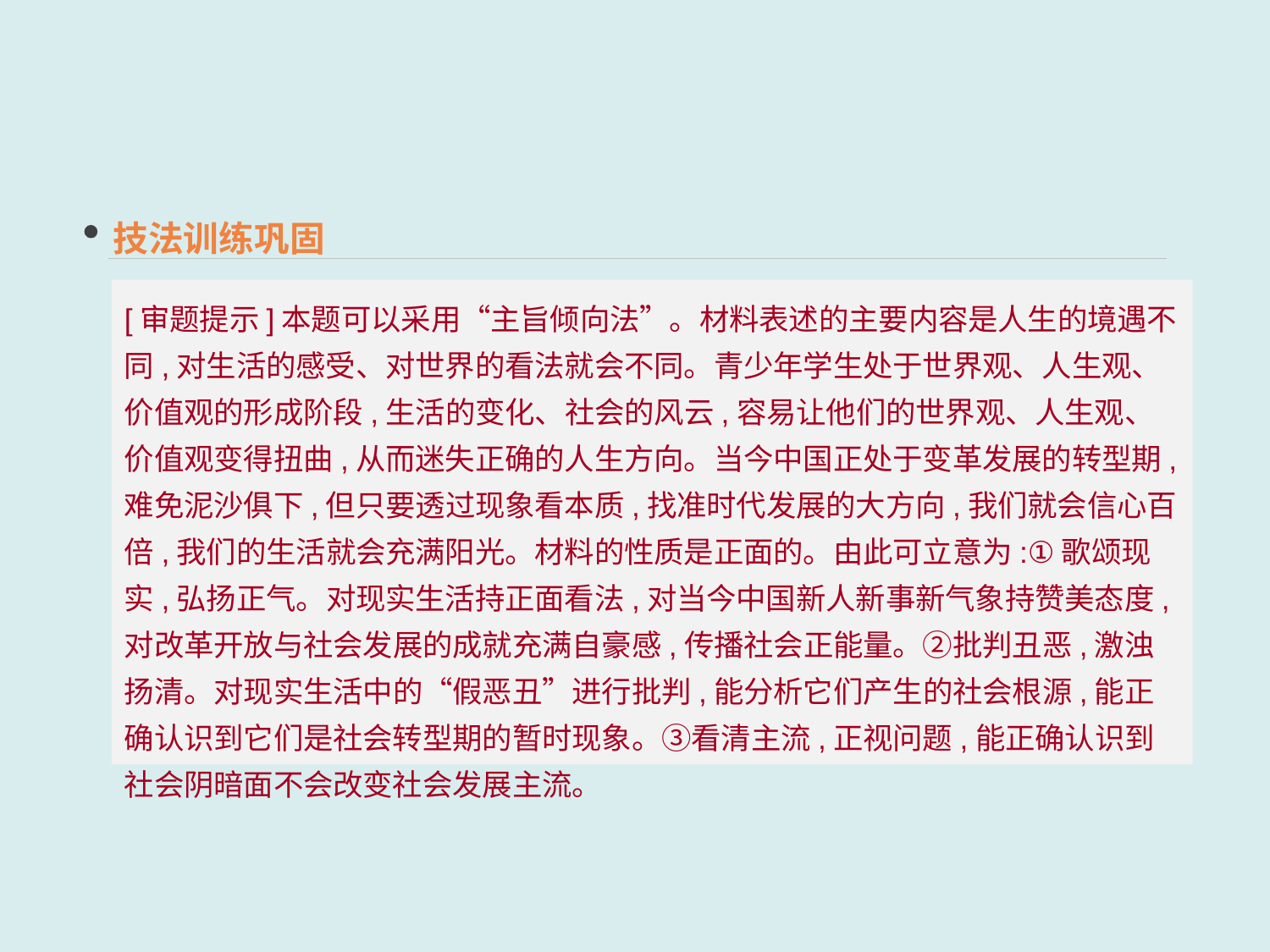

技法训练巩固

[审题提示]本题可以采用“主旨倾向法”。材料表述的主要内容是人生的境遇不同,对生活的感受、对世界的看法就会不同。青少年学生处于世界观、人生观、价值观的形成阶段,生活的变化、社会的风云,容易让他们的世界观、人生观、价值观变得扭曲,从而迷失正确的人生方向。当今中国正处于变革发展的转型期,难免泥沙俱下,但只要透过现象看本质,找准时代发展的大方向,我们就会信心百倍,我们的生活就会充满阳光。材料的性质是正面的。由此可立意为:①歌颂现实,弘扬正气。对现实生活持正面看法,对当今中国新人新事新气象持赞美态度,对改革开放与社会发展的成就充满自豪感,传播社会正能量。②批判丑恶,激浊扬清。对现实生活中的“假恶丑”进行批判,能分析它们产生的社会根源,能正确认识到它们是社会转型期的暂时现象。③看清主流,正视问题,能正确认识到社会阴暗面不会改变社会发展主流。